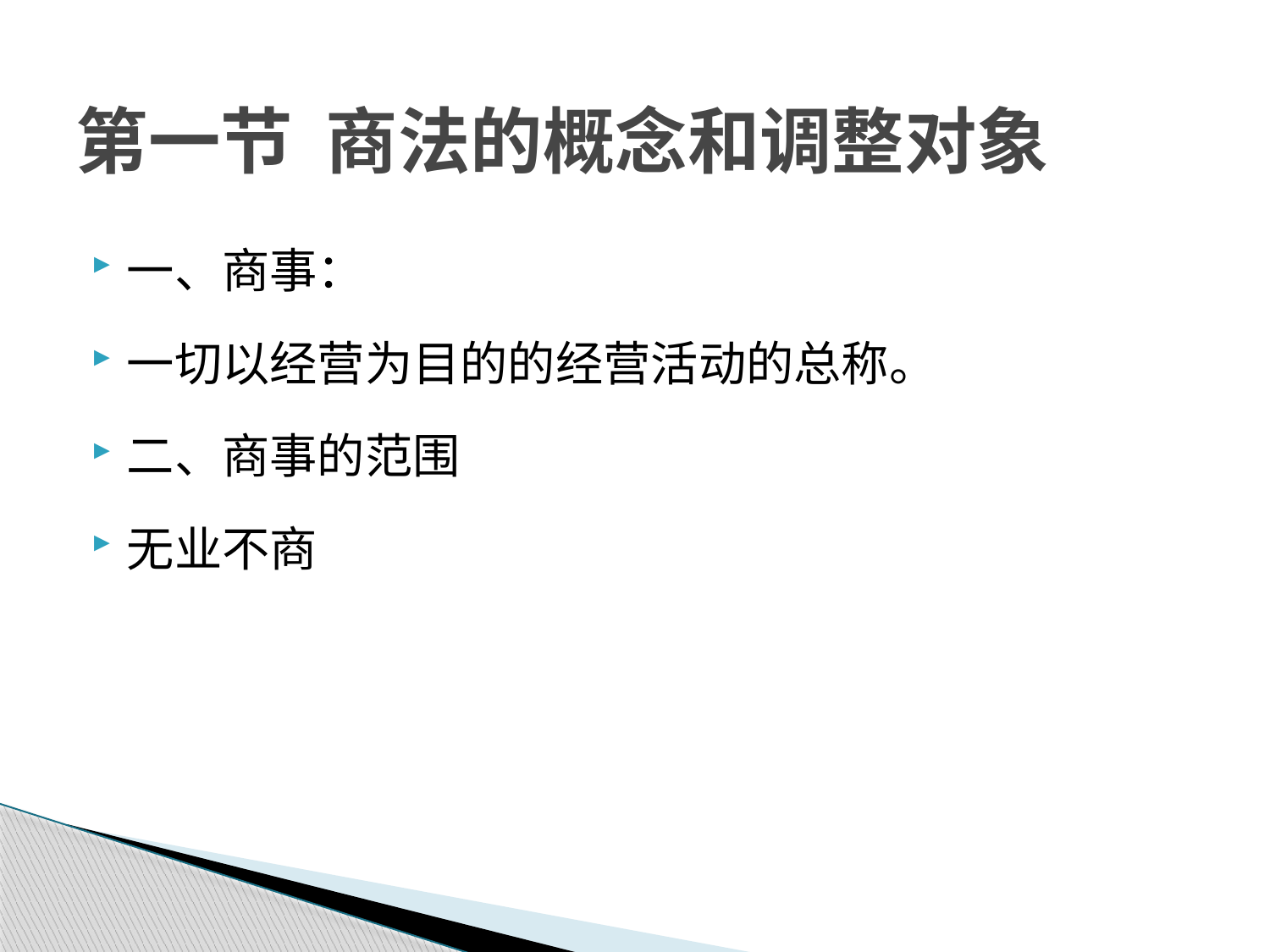

# 第一节  商法的概念和调整对象
一、商事：
一切以经营为目的的经营活动的总称。
二、商事的范围
无业不商